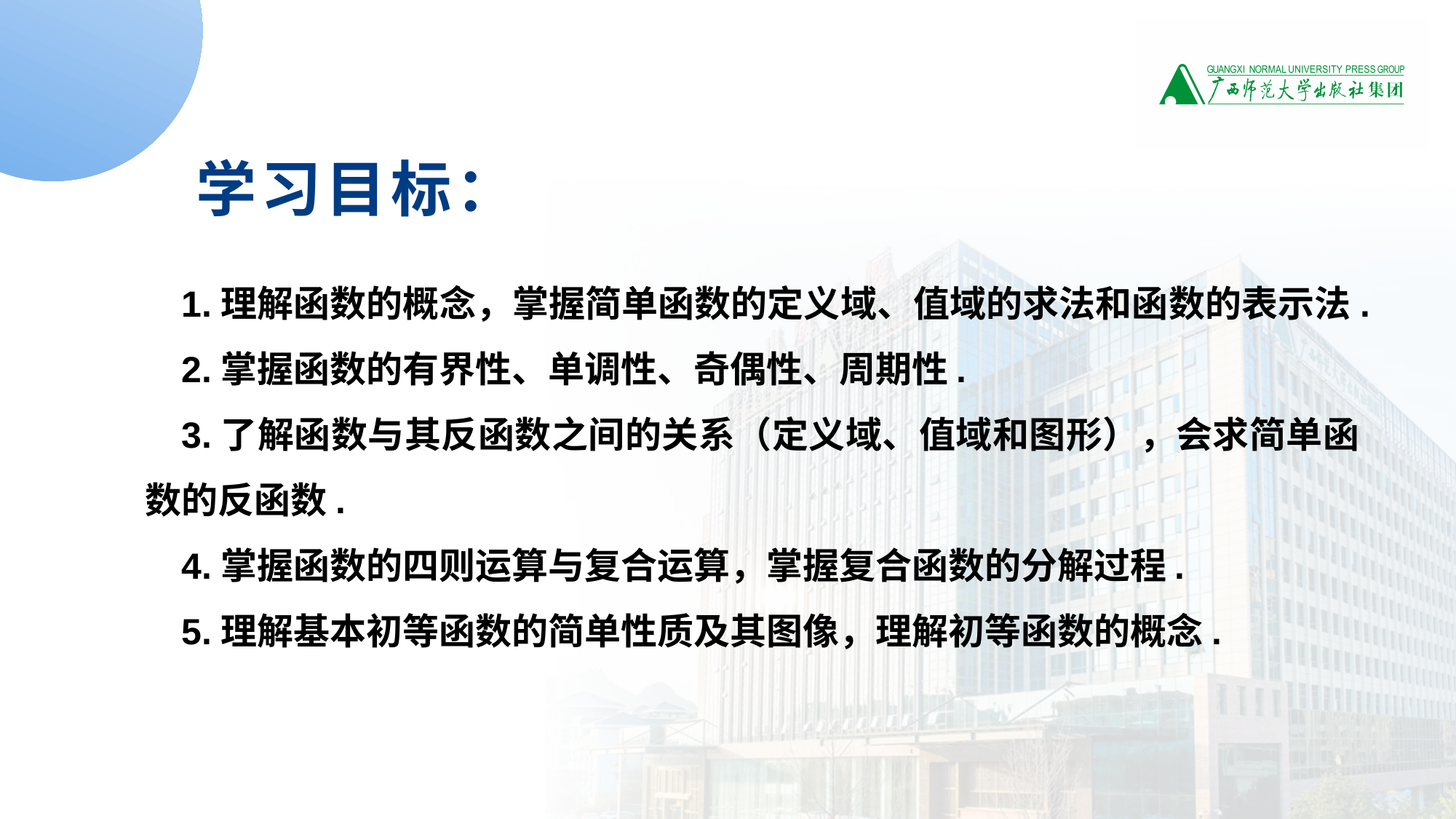

学习目标：
1.理解函数的概念，掌握简单函数的定义域、值域的求法和函数的表示法.
2.掌握函数的有界性、单调性、奇偶性、周期性.
3.了解函数与其反函数之间的关系（定义域、值域和图形），会求简单函数的反函数.
4.掌握函数的四则运算与复合运算，掌握复合函数的分解过程.
5.理解基本初等函数的简单性质及其图像，理解初等函数的概念.